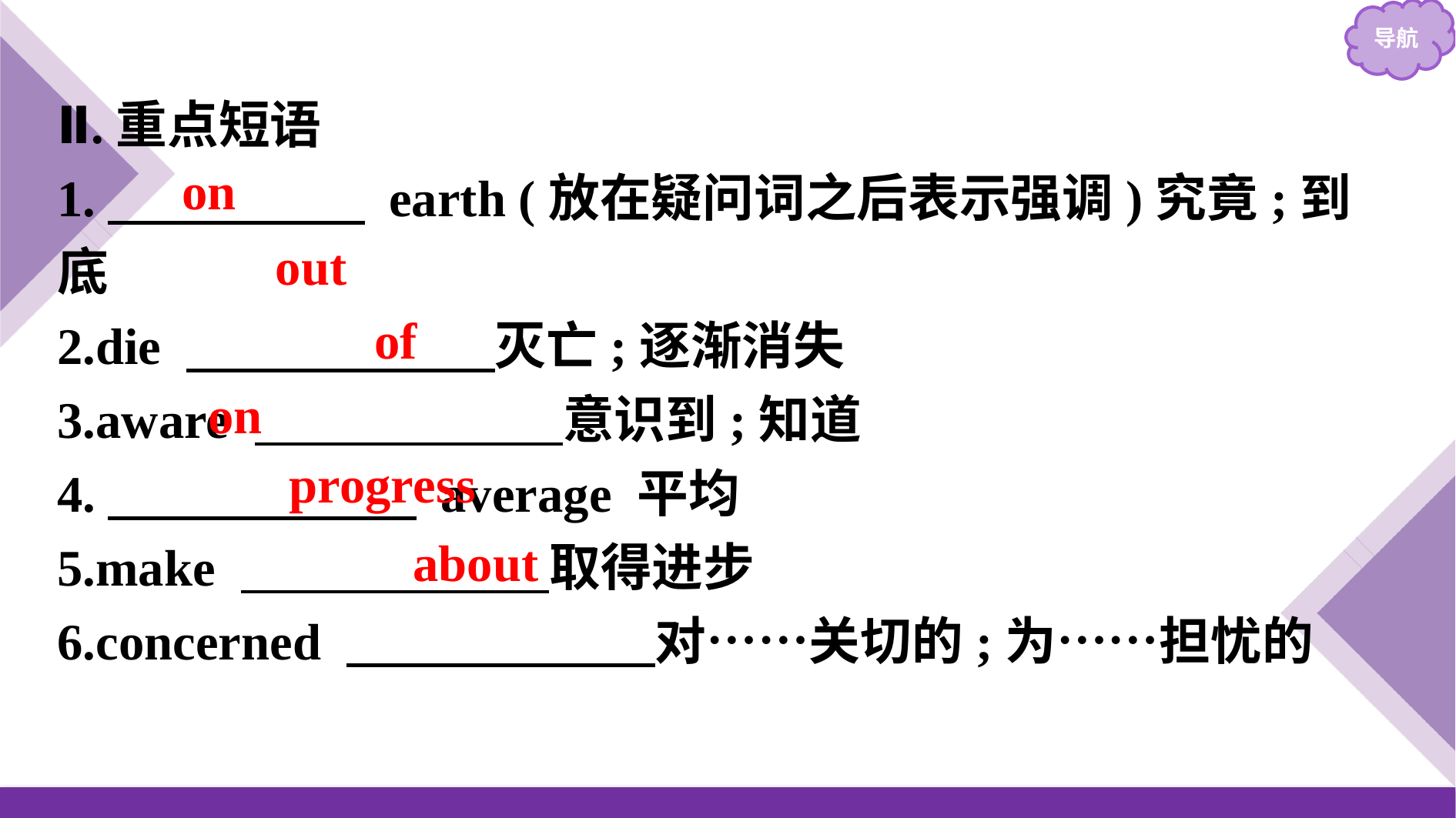

Ⅱ.重点短语
1.　　　　　 earth (放在疑问词之后表示强调)究竟;到底
2.die 　　　　　　灭亡;逐渐消失
3.aware 　　　　　　意识到;知道
4.　　　　　　 average 平均
5.make 　　　　　　取得进步
6.concerned 　　　　　　对……关切的;为……担忧的
on
out
of
on
progress
about